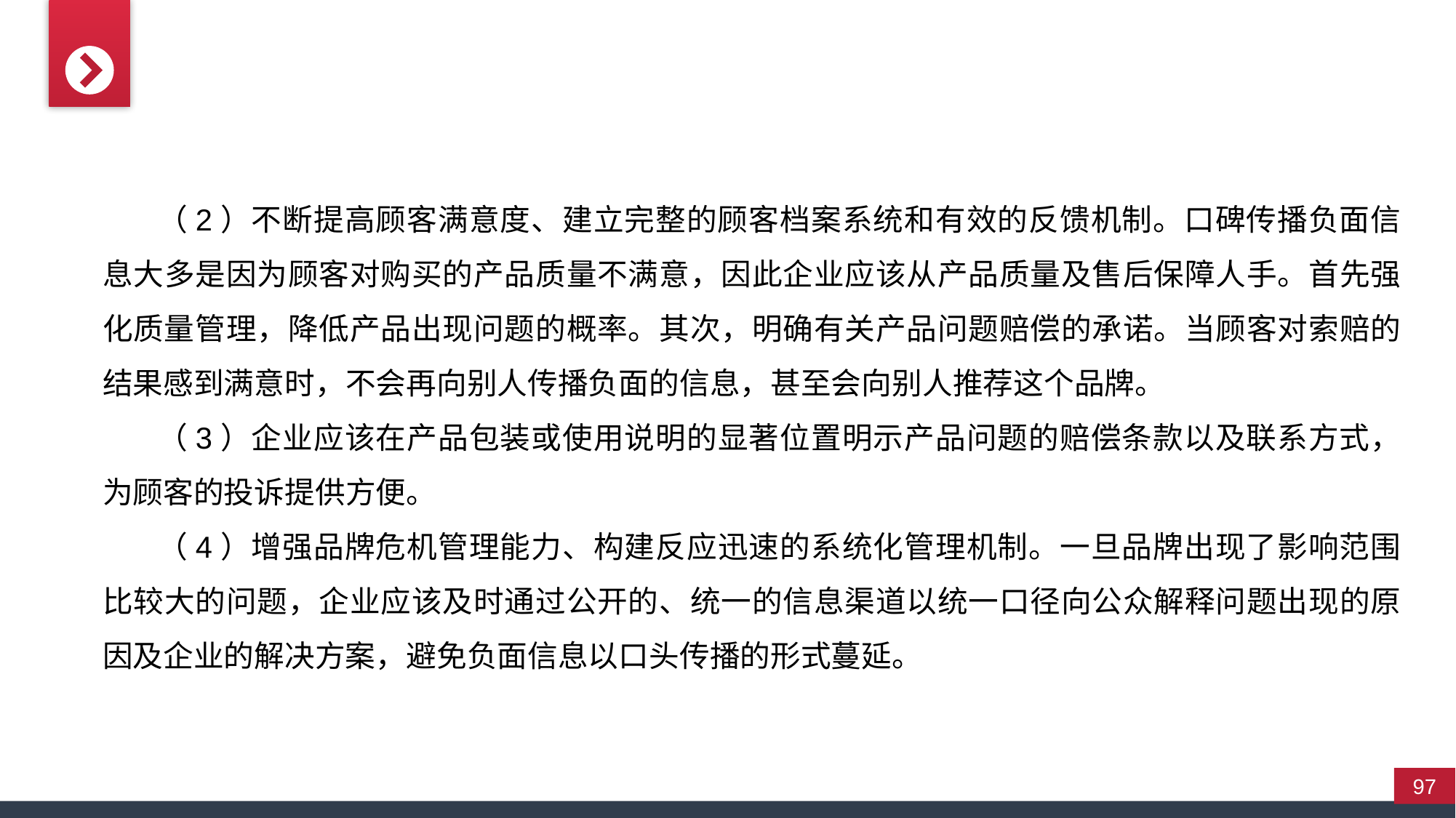

（2）不断提高顾客满意度、建立完整的顾客档案系统和有效的反馈机制。口碑传播负面信息大多是因为顾客对购买的产品质量不满意，因此企业应该从产品质量及售后保障人手。首先强化质量管理，降低产品出现问题的概率。其次，明确有关产品问题赔偿的承诺。当顾客对索赔的结果感到满意时，不会再向别人传播负面的信息，甚至会向别人推荐这个品牌。
（3）企业应该在产品包装或使用说明的显著位置明示产品问题的赔偿条款以及联系方式，为顾客的投诉提供方便。
（4）增强品牌危机管理能力、构建反应迅速的系统化管理机制。一旦品牌出现了影响范围比较大的问题，企业应该及时通过公开的、统一的信息渠道以统一口径向公众解释问题出现的原因及企业的解决方案，避免负面信息以口头传播的形式蔓延。